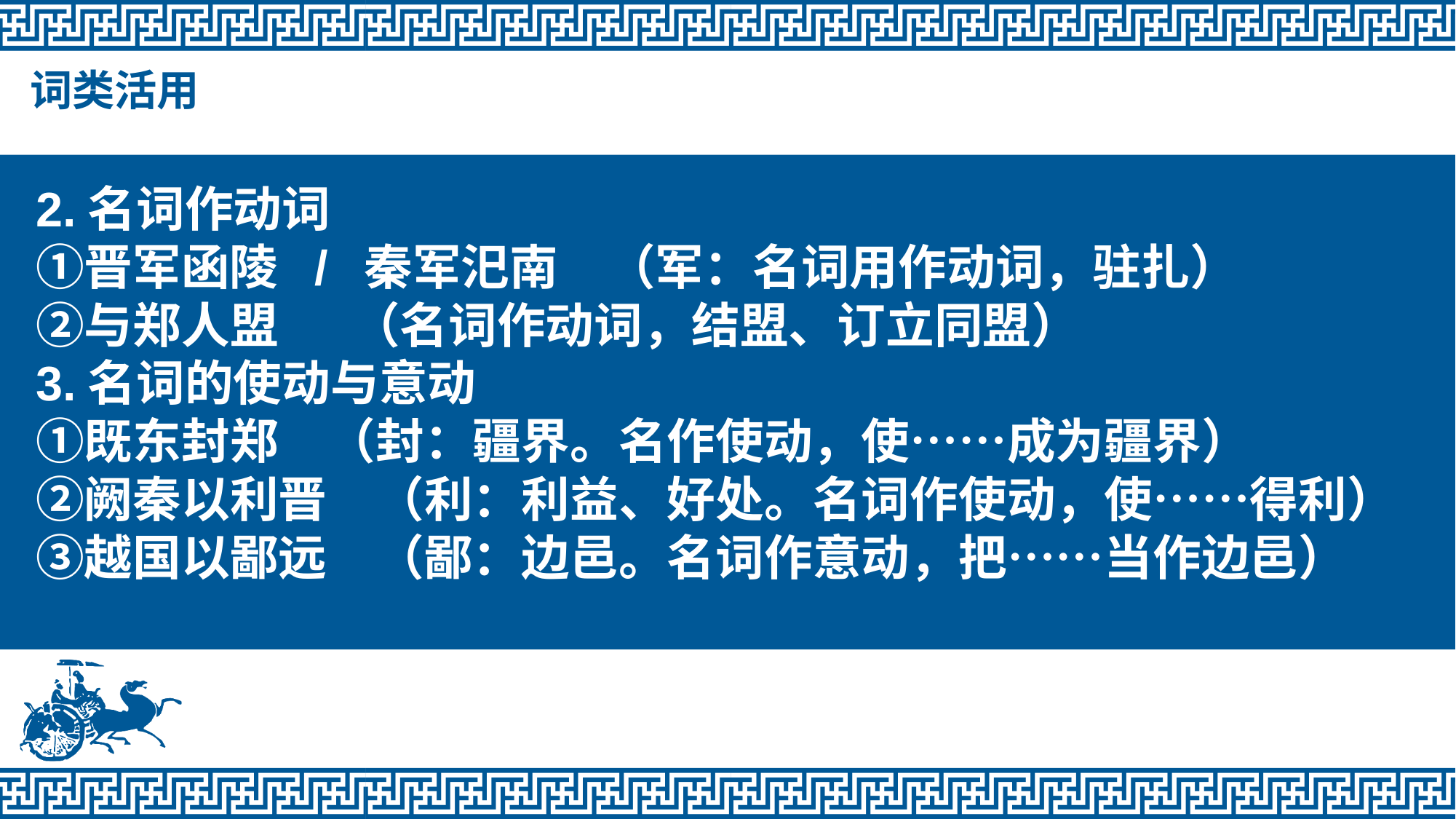

词类活用

2.名词作动词 
①晋军函陵 / 秦军汜南　（军：名词用作动词，驻扎）
②与郑人盟 　（名词作动词，结盟、订立同盟）
3.名词的使动与意动 
①既东封郑　（封：疆界。名作使动，使……成为疆界）
②阙秦以利晋　（利：利益、好处。名词作使动，使……得利）
③越国以鄙远　（鄙：边邑。名词作意动，把……当作边邑）